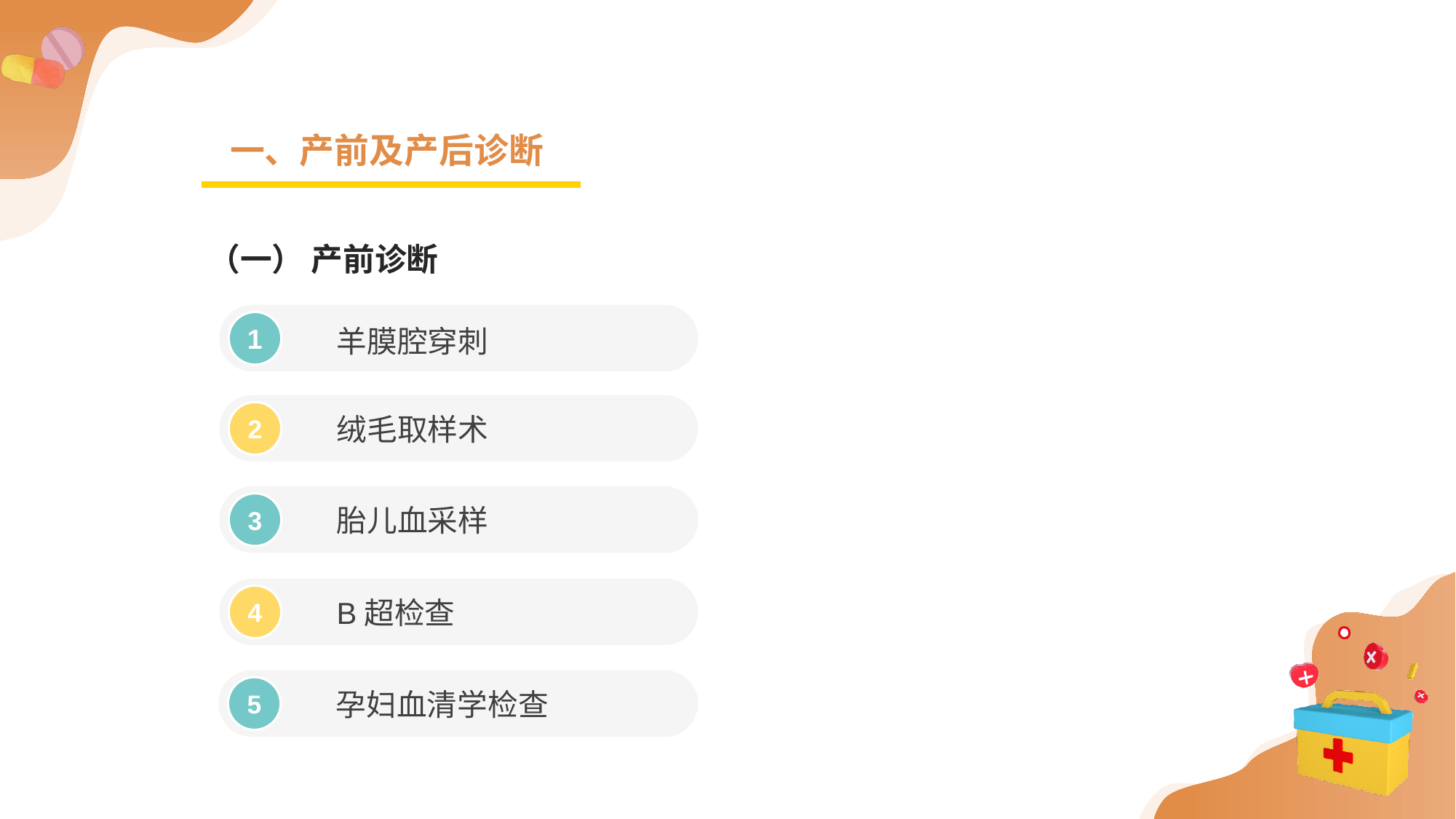

一、产前及产后诊断
（一） 产前诊断
羊膜腔穿刺

1
绒毛取样术

2
胎儿血采样

3
B超检查

4
孕妇血清学检查

5